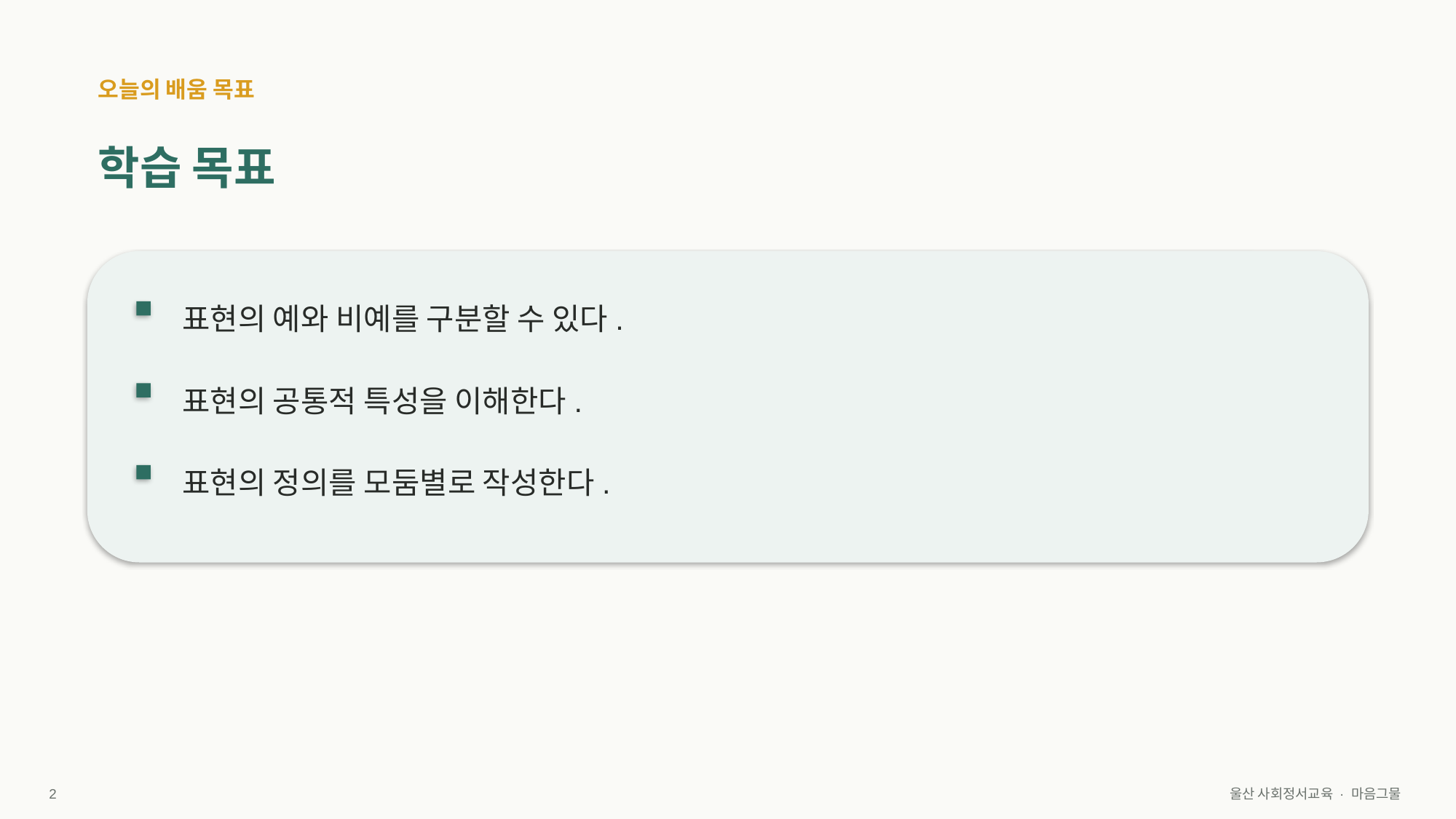

오늘의 배움 목표
학습 목표

표현의 예와 비예를 구분할 수 있다.

표현의 공통적 특성을 이해한다.

표현의 정의를 모둠별로 작성한다.

2
울산 사회정서교육 · 마음그물